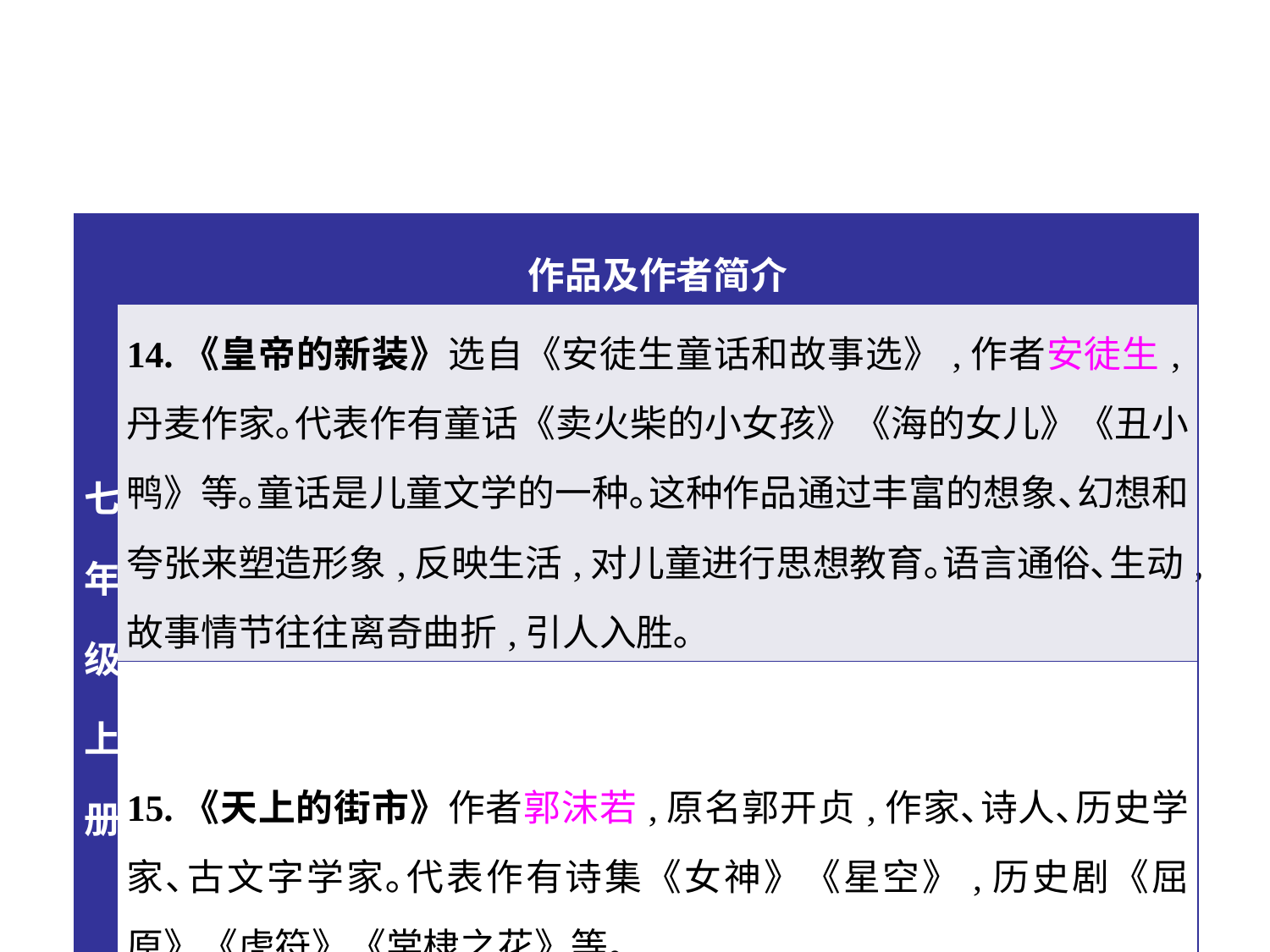

| 七年级上册 | 作品及作者简介 |
| --- | --- |
|  | 14.《皇帝的新装》选自《安徒生童话和故事选》,作者安徒生,丹麦作家｡代表作有童话《卖火柴的小女孩》《海的女儿》《丑小鸭》等｡童话是儿童文学的一种｡这种作品通过丰富的想象､幻想和夸张来塑造形象,反映生活,对儿童进行思想教育｡语言通俗､生动,故事情节往往离奇曲折,引人入胜｡ |
|  | 15.《天上的街市》作者郭沫若,原名郭开贞,作家､诗人､历史学家､古文字学家｡代表作有诗集《女神》《星空》,历史剧《屈原》《虎符》《棠棣之花》等｡ |